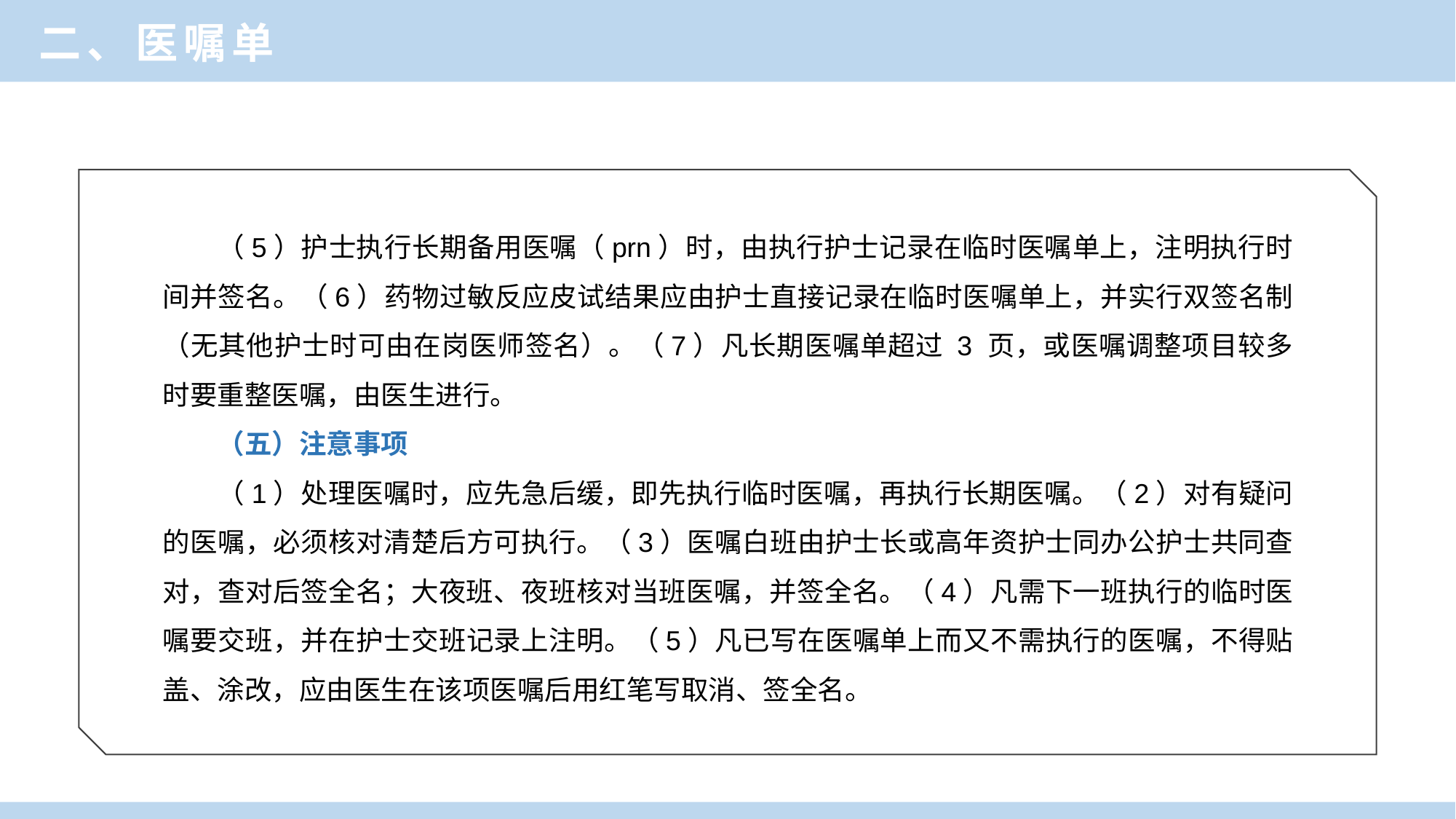

二、医嘱单

（5）护士执行长期备用医嘱（prn）时，由执行护士记录在临时医嘱单上，注明执行时间并签名。（6）药物过敏反应皮试结果应由护士直接记录在临时医嘱单上，并实行双签名制（无其他护士时可由在岗医师签名）。（7）凡长期医嘱单超过 3 页，或医嘱调整项目较多时要重整医嘱，由医生进行。
（五）注意事项
（1）处理医嘱时，应先急后缓，即先执行临时医嘱，再执行长期医嘱。（2）对有疑问的医嘱，必须核对清楚后方可执行。（3）医嘱白班由护士长或高年资护士同办公护士共同查对，查对后签全名；大夜班、夜班核对当班医嘱，并签全名。（4）凡需下一班执行的临时医嘱要交班，并在护士交班记录上注明。（5）凡已写在医嘱单上而又不需执行的医嘱，不得贴盖、涂改，应由医生在该项医嘱后用红笔写取消、签全名。